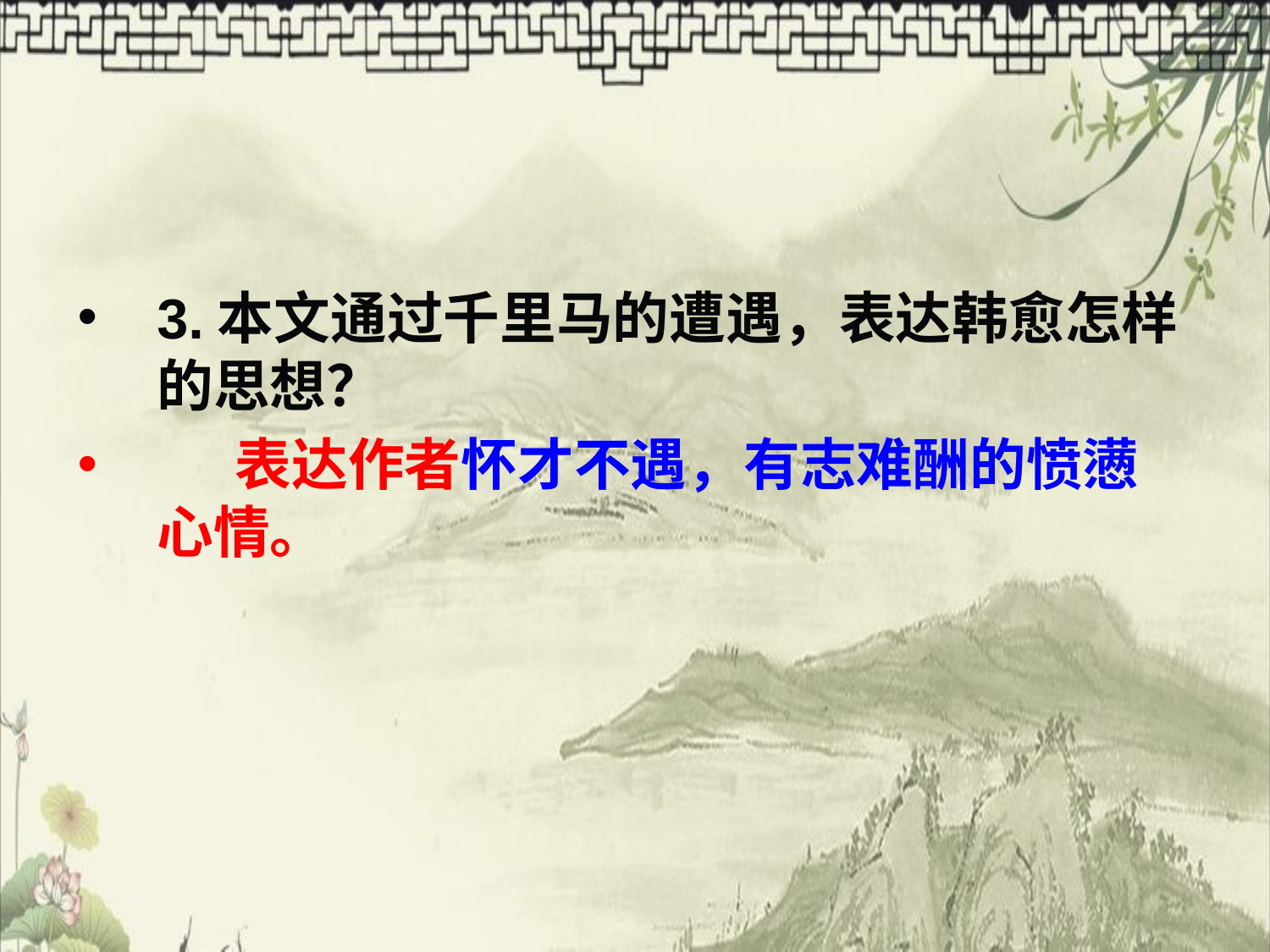

#
3.本文通过千里马的遭遇，表达韩愈怎样的思想？
     表达作者怀才不遇，有志难酬的愤懑心情。